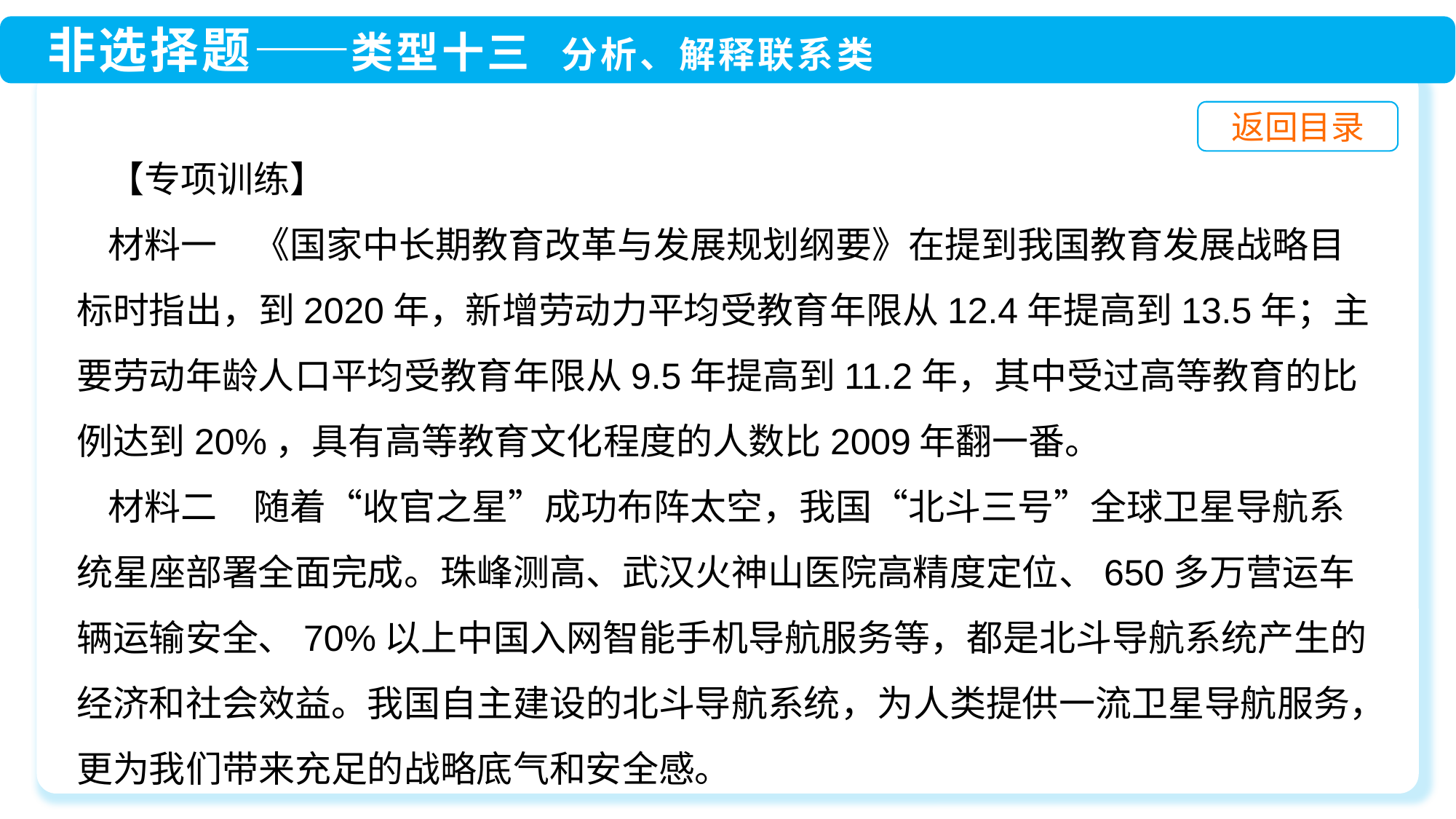

【专项训练】
材料一　《国家中长期教育改革与发展规划纲要》在提到我国教育发展战略目标时指出，到2020年，新增劳动力平均受教育年限从12.4年提高到13.5年；主要劳动年龄人口平均受教育年限从9.5年提高到11.2年，其中受过高等教育的比例达到20%，具有高等教育文化程度的人数比2009年翻一番。
材料二　随着“收官之星”成功布阵太空，我国“北斗三号”全球卫星导航系统星座部署全面完成。珠峰测高、武汉火神山医院高精度定位、650多万营运车辆运输安全、70%以上中国入网智能手机导航服务等，都是北斗导航系统产生的经济和社会效益。我国自主建设的北斗导航系统，为人类提供一流卫星导航服务，更为我们带来充足的战略底气和安全感。